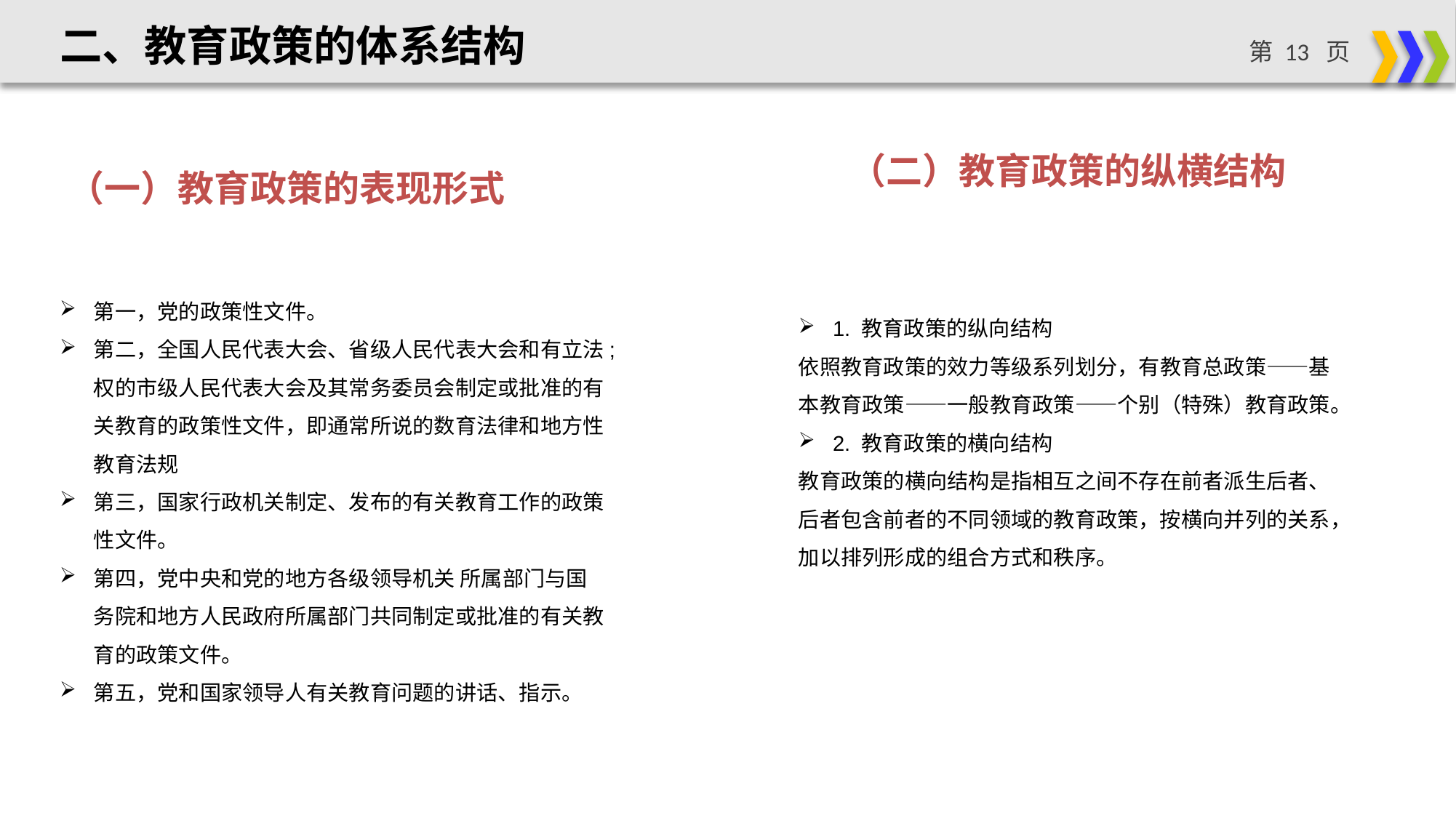

二、教育政策的体系结构
（二）教育政策的纵横结构
（一）教育政策的表现形式
第一，党的政策性文件。
第二，全国人民代表大会、省级人民代表大会和有立法;权的市级人民代表大会及其常务委员会制定或批准的有关教育的政策性文件，即通常所说的数育法律和地方性教育法规
第三，国家行政机关制定、发布的有关教育工作的政策性文件。
第四，党中央和党的地方各级领导机关 所属部门与国务院和地方人民政府所属部门共同制定或批准的有关教育的政策文件。
第五，党和国家领导人有关教育问题的讲话、指示。
1. 教育政策的纵向结构
依照教育政策的效力等级系列划分，有教育总政策——基本教育政策——一般教育政策——个别（特殊）教育政策。
2. 教育政策的横向结构
教育政策的横向结构是指相互之间不存在前者派生后者、后者包含前者的不同领域的教育政策，按横向并列的关系，加以排列形成的组合方式和秩序。